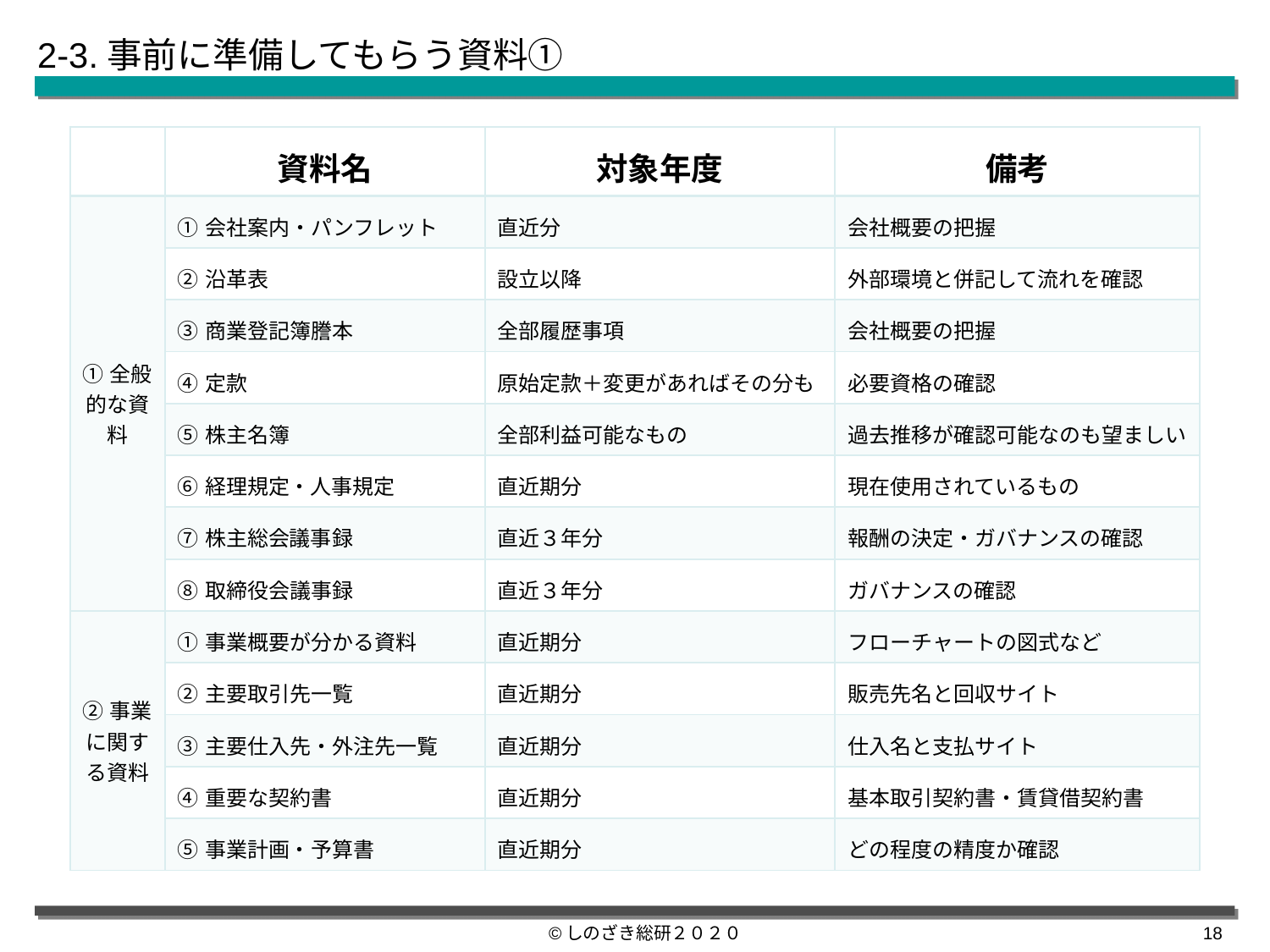

2-3.事前に準備してもらう資料①
|  | 資料名 | 対象年度 | 備考 |
| --- | --- | --- | --- |
| ①全般的な資料 | ①会社案内・パンフレット | 直近分 | 会社概要の把握 |
|  | ②沿革表 | 設立以降 | 外部環境と併記して流れを確認 |
|  | ③商業登記簿謄本 | 全部履歴事項 | 会社概要の把握 |
|  | ④定款 | 原始定款＋変更があればその分も | 必要資格の確認 |
|  | ⑤株主名簿 | 全部利益可能なもの | 過去推移が確認可能なのも望ましい |
|  | ⑥経理規定・人事規定 | 直近期分 | 現在使用されているもの |
|  | ⑦株主総会議事録 | 直近３年分 | 報酬の決定・ガバナンスの確認 |
|  | ⑧取締役会議事録 | 直近３年分 | ガバナンスの確認 |
| ②事業に関する資料 | ①事業概要が分かる資料 | 直近期分 | フローチャートの図式など |
|  | ②主要取引先一覧 | 直近期分 | 販売先名と回収サイト |
|  | ③主要仕入先・外注先一覧 | 直近期分 | 仕入名と支払サイト |
|  | ④重要な契約書 | 直近期分 | 基本取引契約書・賃貸借契約書 |
|  | ⑤事業計画・予算書 | 直近期分 | どの程度の精度か確認 |
©しのざき総研２０２０
18